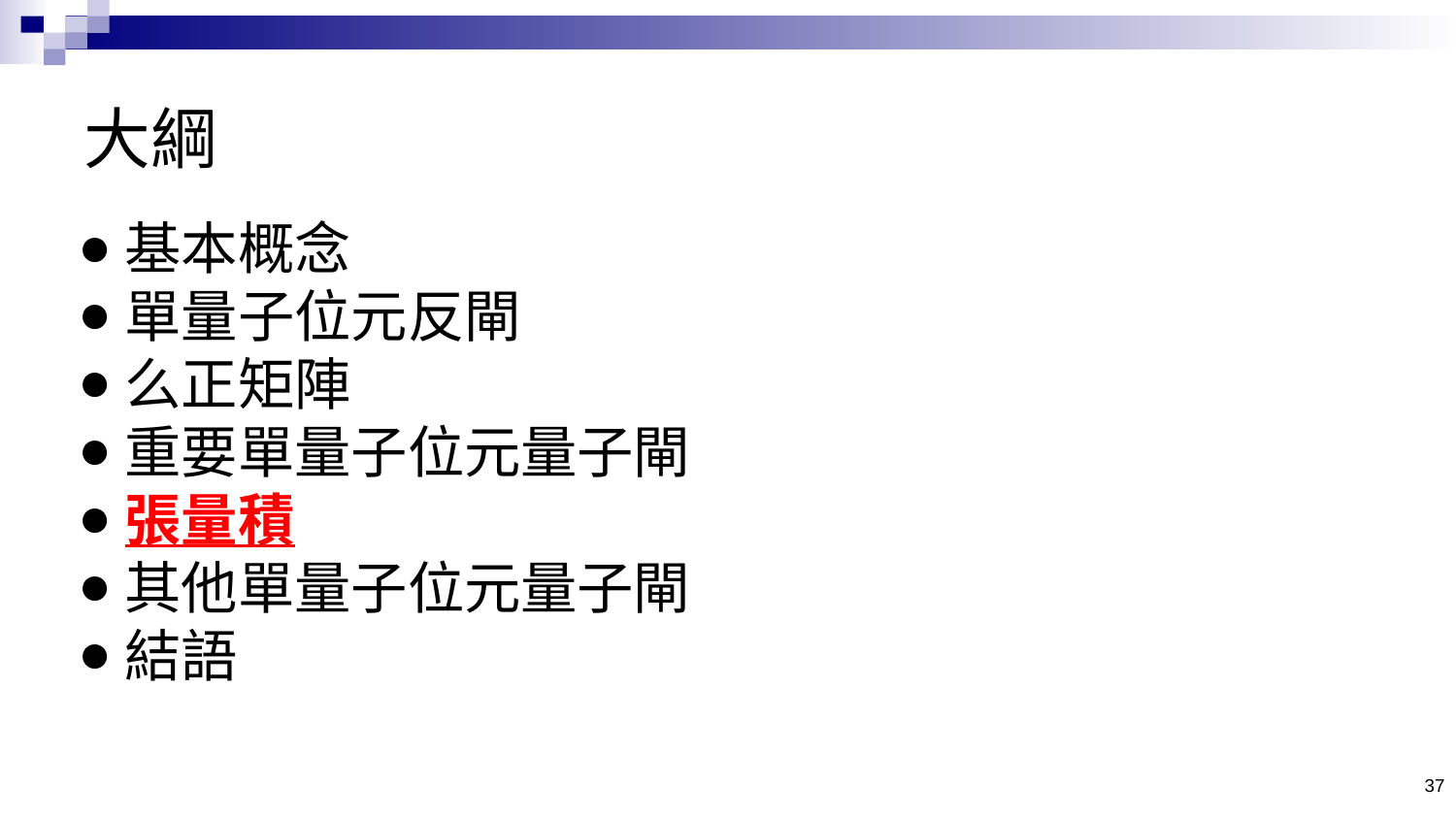

# 大綱
基本概念
單量子位元反閘
么正矩陣
重要單量子位元量子閘
張量積
其他單量子位元量子閘
結語

37